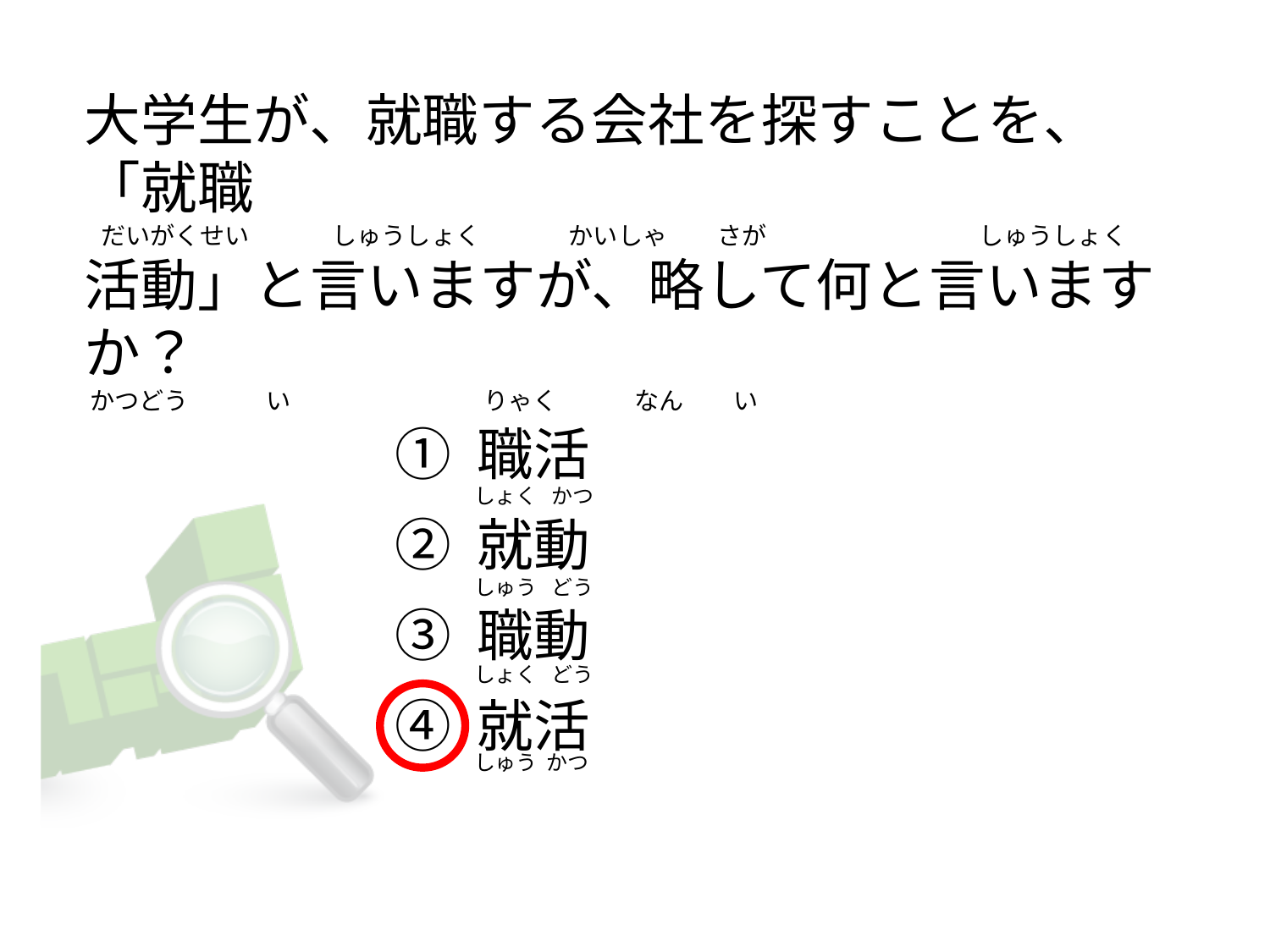

# 大学生が、就職する会社を探すことを、「就職   だいがくせい               しゅうしょく                かいしゃ         さが                                  　しゅうしょく 活動」と言いますが、略して何と言いますか？  かつどう              い                                   りゃく              なん         い
① 職活
② 就動
③ 職動
④ 就活
しょく   かつ
しゅう   どう
しょく   どう

しゅう  かつ